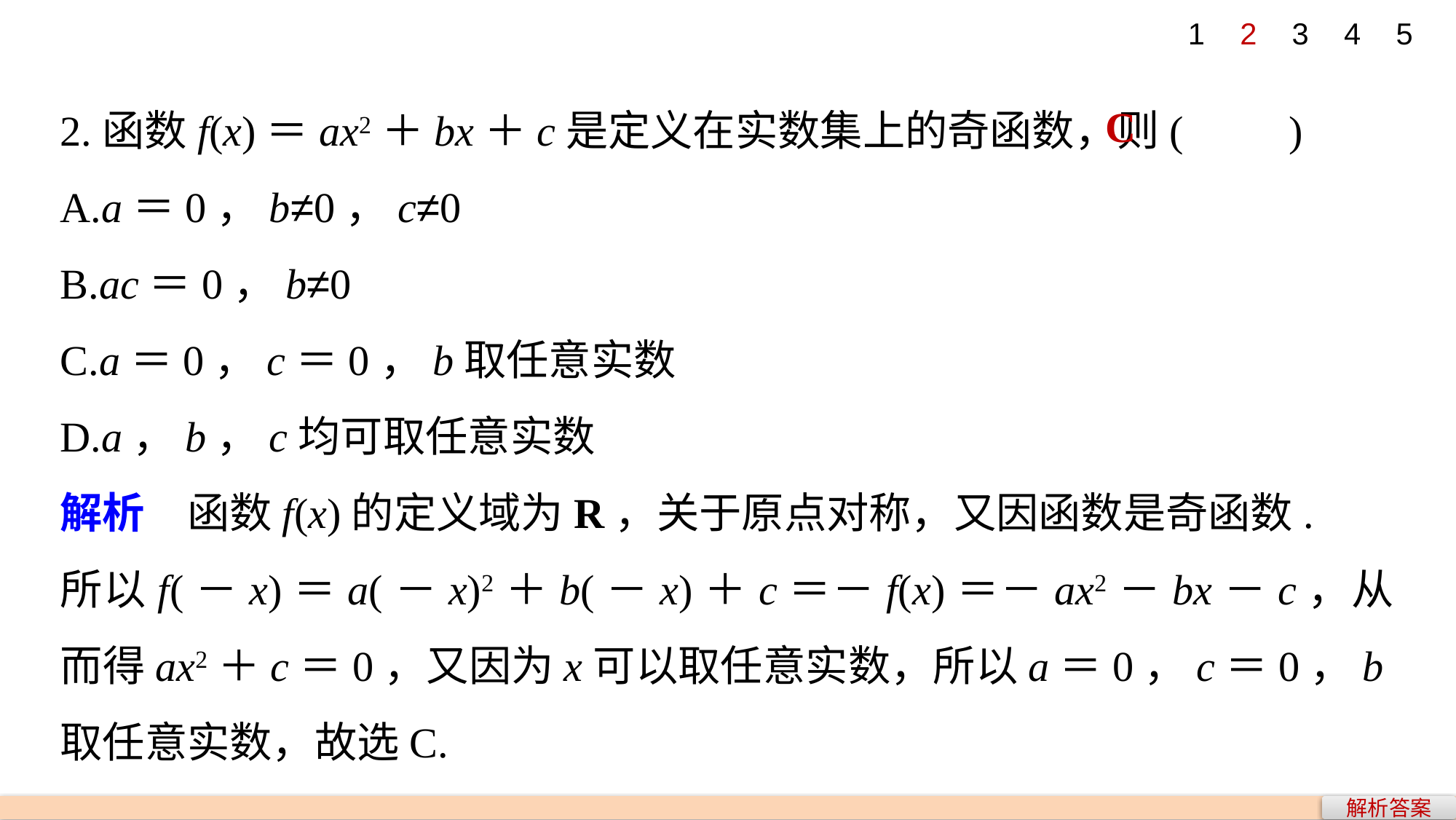

1
2
3
4
5
2.函数f(x)＝ax2＋bx＋c是定义在实数集上的奇函数，则(　　)
A.a＝0，b≠0，c≠0
B.ac＝0，b≠0
C.a＝0，c＝0，b取任意实数
D.a，b，c均可取任意实数
解析　函数f(x)的定义域为R，关于原点对称，又因函数是奇函数.
所以f(－x)＝a(－x)2＋b(－x)＋c＝－f(x)＝－ax2－bx－c，从而得ax2＋c＝0，又因为x可以取任意实数，所以a＝0，c＝0，b取任意实数，故选C.
C
解析答案